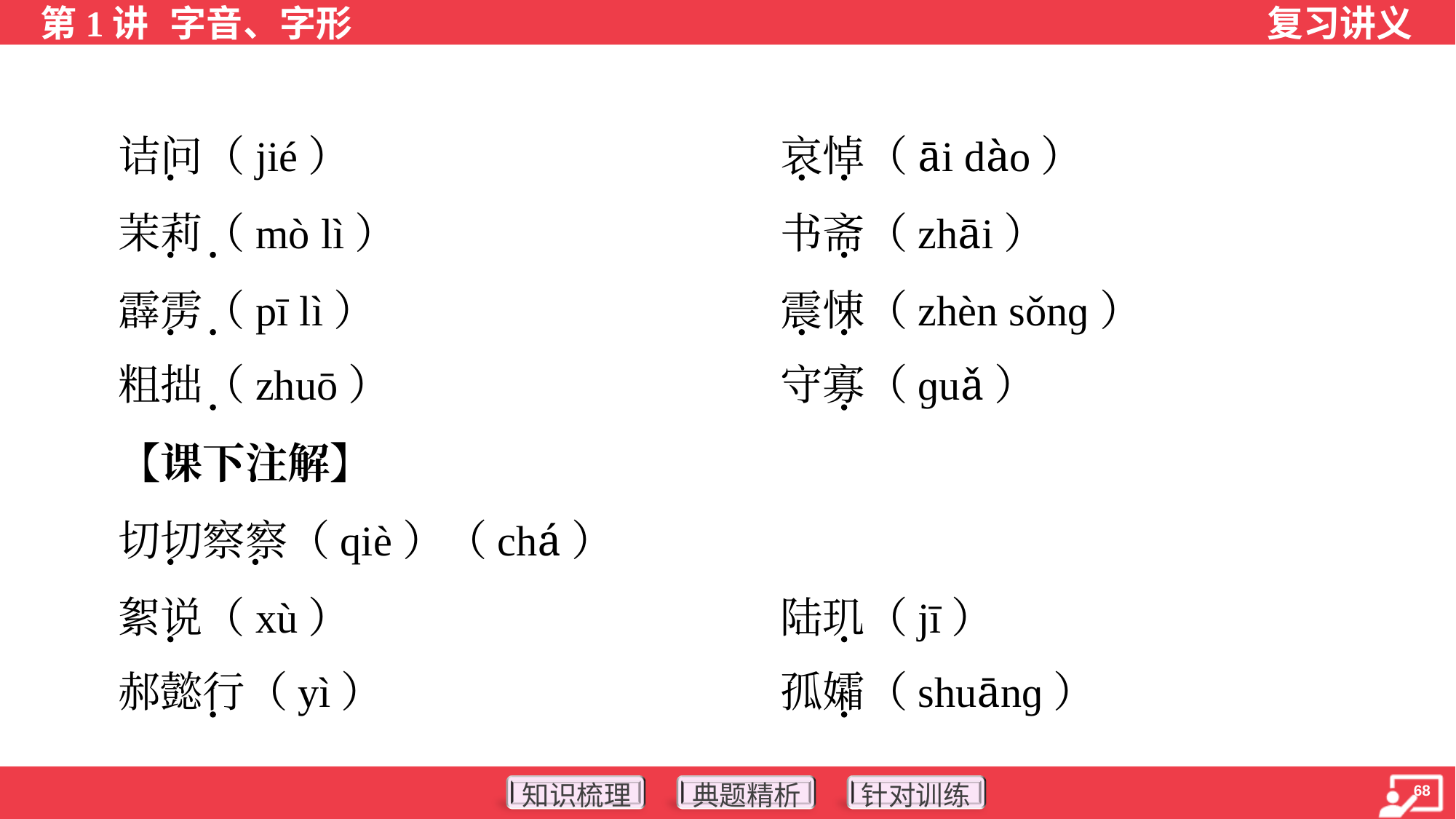

诘问（jié）	哀悼（āi dào）
    茉莉（mò lì）	书斋（zhāi）
    霹雳（pī lì）	震悚（zhèn sǒnɡ）
    粗拙（zhuō）	守寡（ɡuǎ）

    【课下注解】
    切切察察（qiè）（chá）
    絮说（xù）	陆玑（jī）
    郝懿行（yì）	孤孀（shuānɡ）